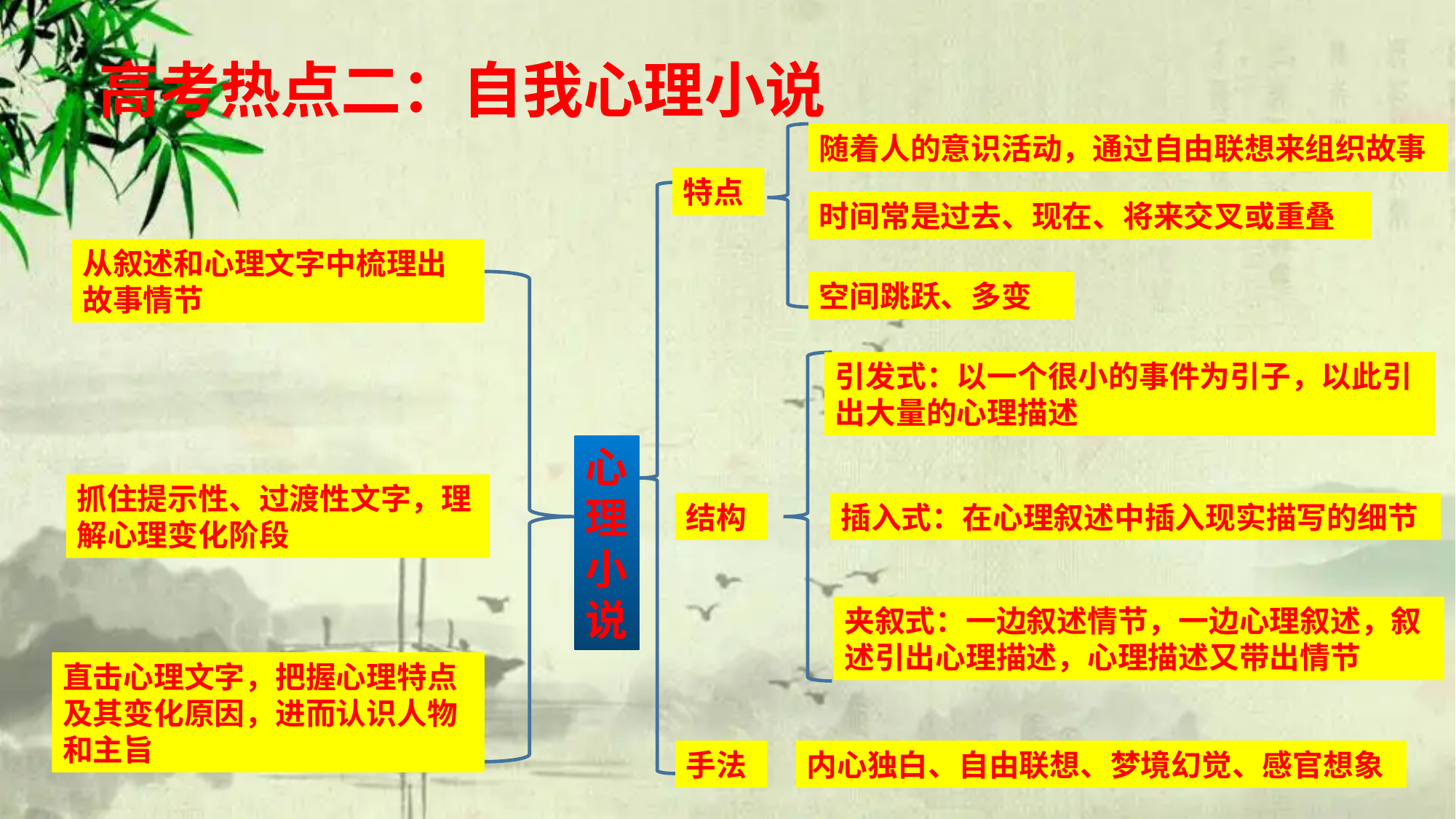

高考热点二：自我心理小说

随着人的意识活动，通过自由联想来组织故事
特点

时间常是过去、现在、将来交叉或重叠
从叙述和心理文字中梳理出故事情节

空间跳跃、多变
引发式：以一个很小的事件为引子，以此引出大量的心理描述

心理小说
抓住提示性、过渡性文字，理解心理变化阶段
结构
插入式：在心理叙述中插入现实描写的细节
夹叙式：一边叙述情节，一边心理叙述，叙述引出心理描述，心理描述又带出情节
直击心理文字，把握心理特点及其变化原因，进而认识人物和主旨
手法
内心独白、自由联想、梦境幻觉、感官想象